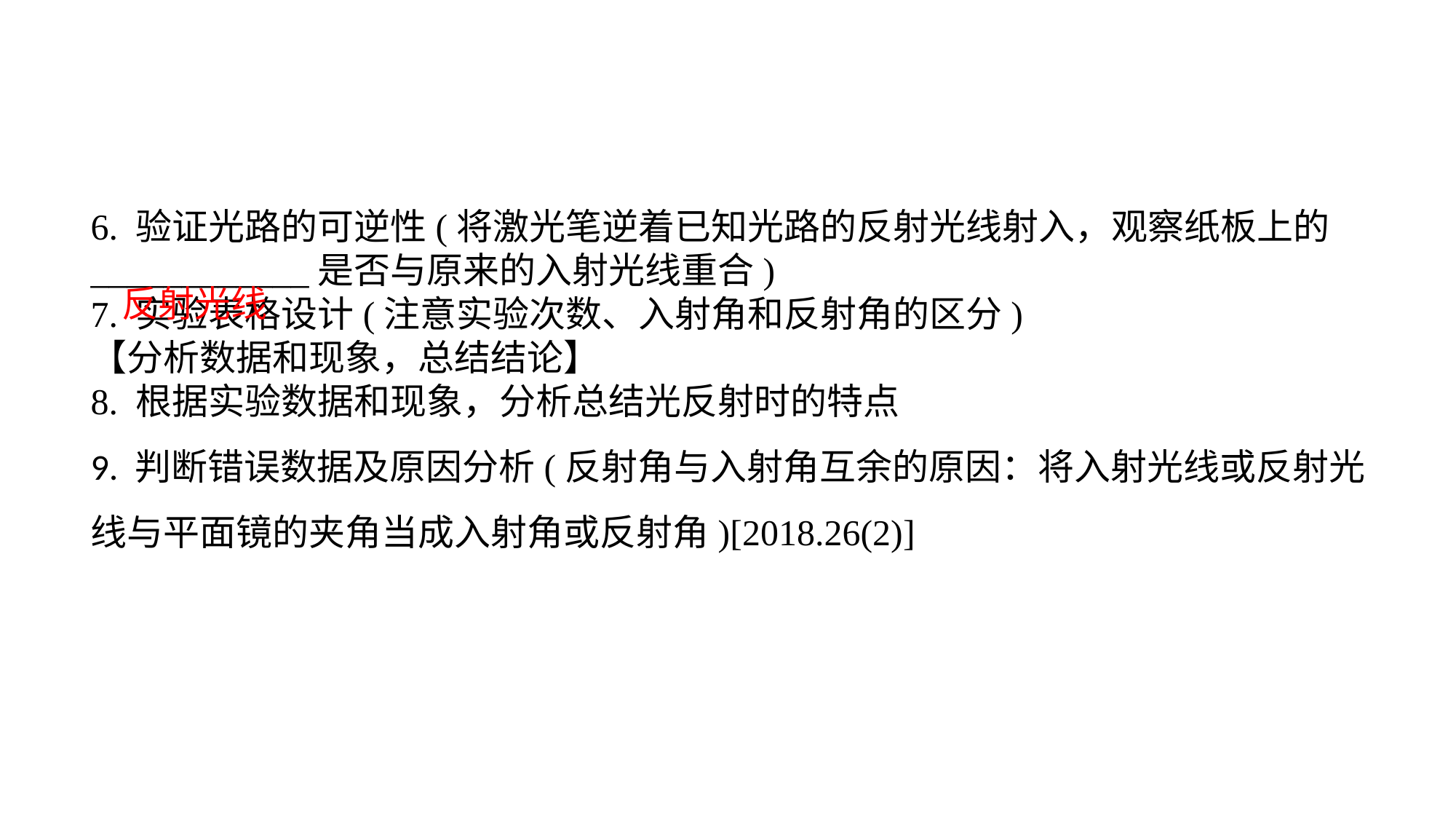

6. 验证光路的可逆性(将激光笔逆着已知光路的反射光线射入，观察纸板上的____________是否与原来的入射光线重合)7. 实验表格设计(注意实验次数、入射角和反射角的区分)【分析数据和现象，总结结论】8. 根据实验数据和现象，分析总结光反射时的特点9. 判断错误数据及原因分析(反射角与入射角互余的原因：将入射光线或反射光线与平面镜的夹角当成入射角或反射角)[2018.26(2)]
反射光线